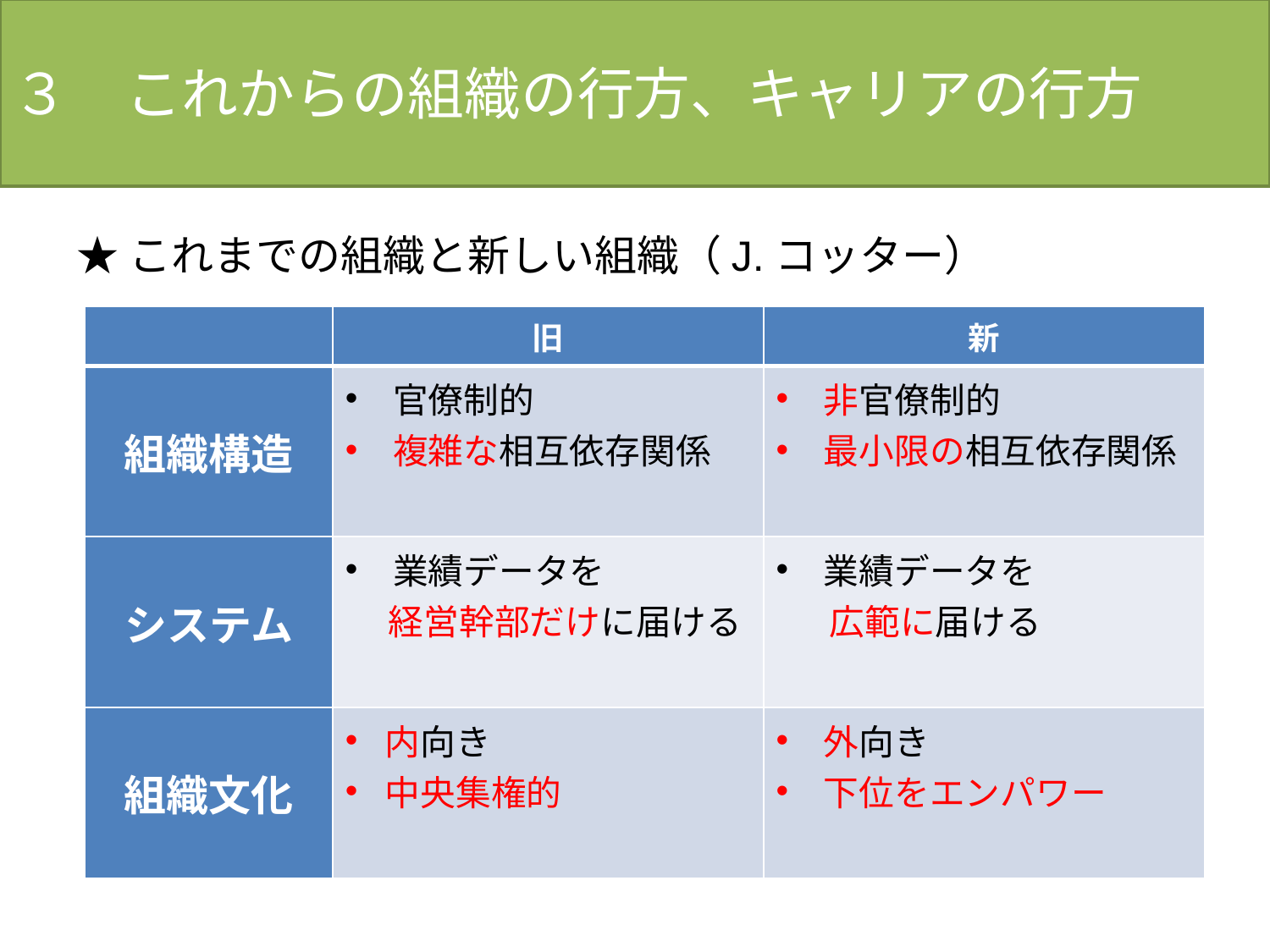

３　これからの組織の行方、キャリアの行方
★これまでの組織と新しい組織（J.コッター）
|  | 旧 | 新 |
| --- | --- | --- |
| 組織構造 | 官僚制的 複雑な相互依存関係 | 非官僚制的 最小限の相互依存関係 |
| システム | 業績データを 　 経営幹部だけに届ける | 業績データを 　広範に届ける |
| 組織文化 | 内向き 中央集権的 | 外向き 下位をエンパワー |